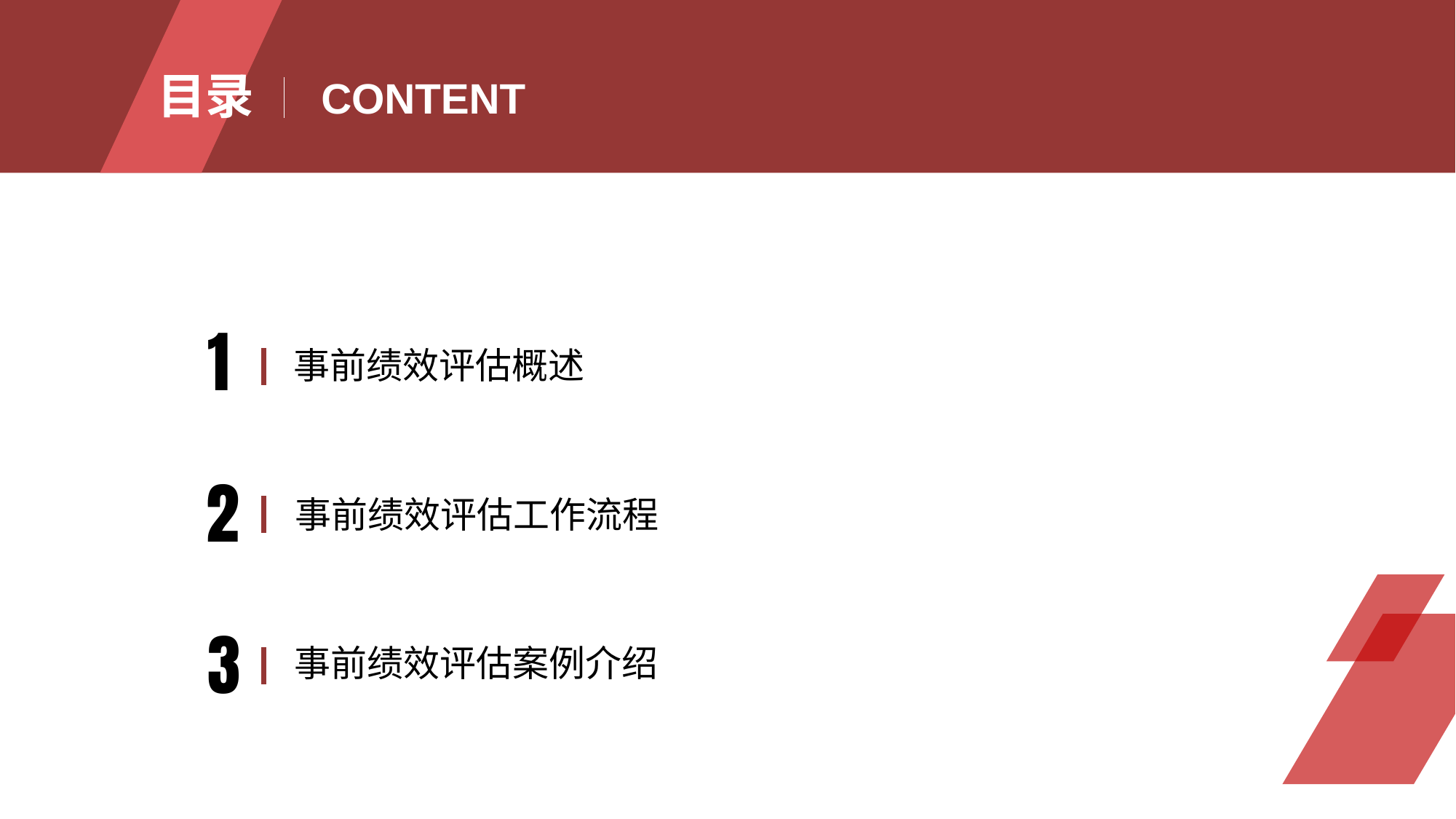

目录
CONTENT
1
事前绩效评估概述
2
事前绩效评估工作流程

3
事前绩效评估案例介绍